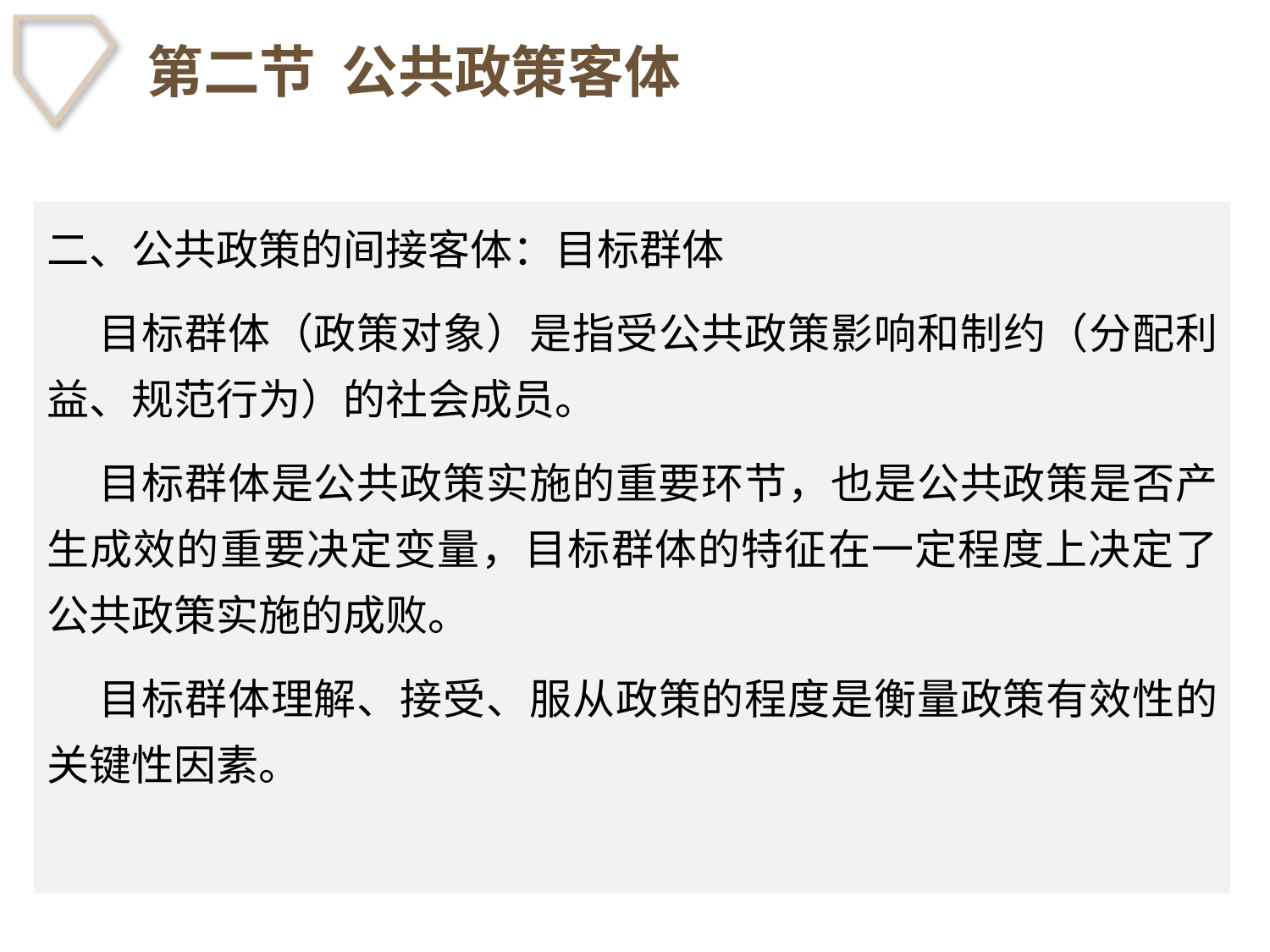

# 第二节  公共政策客体
二、公共政策的间接客体：目标群体
    目标群体（政策对象）是指受公共政策影响和制约（分配利益、规范行为）的社会成员。
    目标群体是公共政策实施的重要环节，也是公共政策是否产生成效的重要决定变量，目标群体的特征在一定程度上决定了公共政策实施的成败。
    目标群体理解、接受、服从政策的程度是衡量政策有效性的关键性因素。